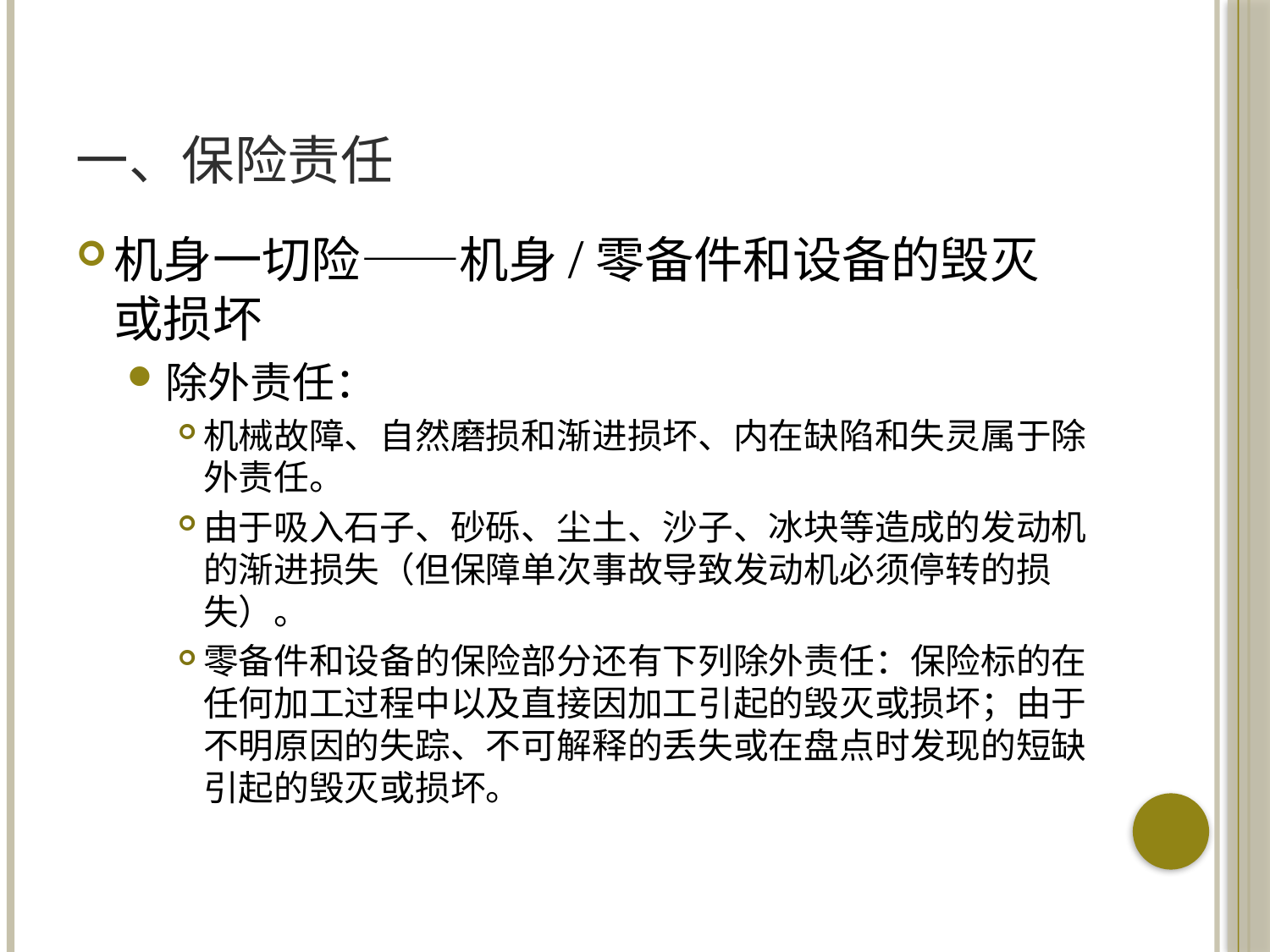

# 一、保险责任
机身一切险——机身/零备件和设备的毁灭或损坏
除外责任：
机械故障、自然磨损和渐进损坏、内在缺陷和失灵属于除外责任。
由于吸入石子、砂砾、尘土、沙子、冰块等造成的发动机的渐进损失（但保障单次事故导致发动机必须停转的损失）。
零备件和设备的保险部分还有下列除外责任：保险标的在任何加工过程中以及直接因加工引起的毁灭或损坏；由于不明原因的失踪、不可解释的丢失或在盘点时发现的短缺引起的毁灭或损坏。